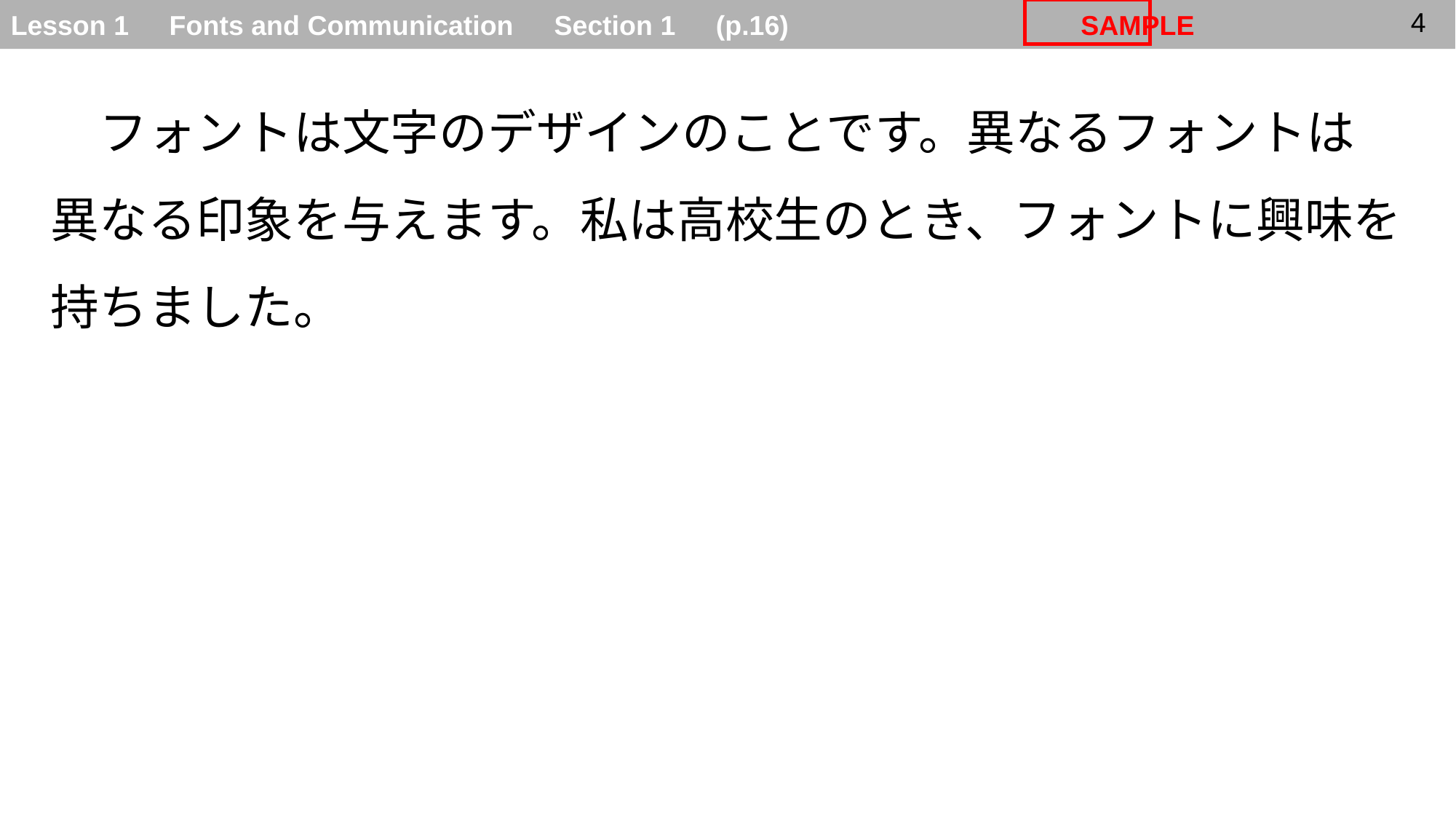

# フォントは文字のデザインのことです。異なるフォントは異なる印象を与えます。私は高校生のとき、フォントに興味を持ちました。